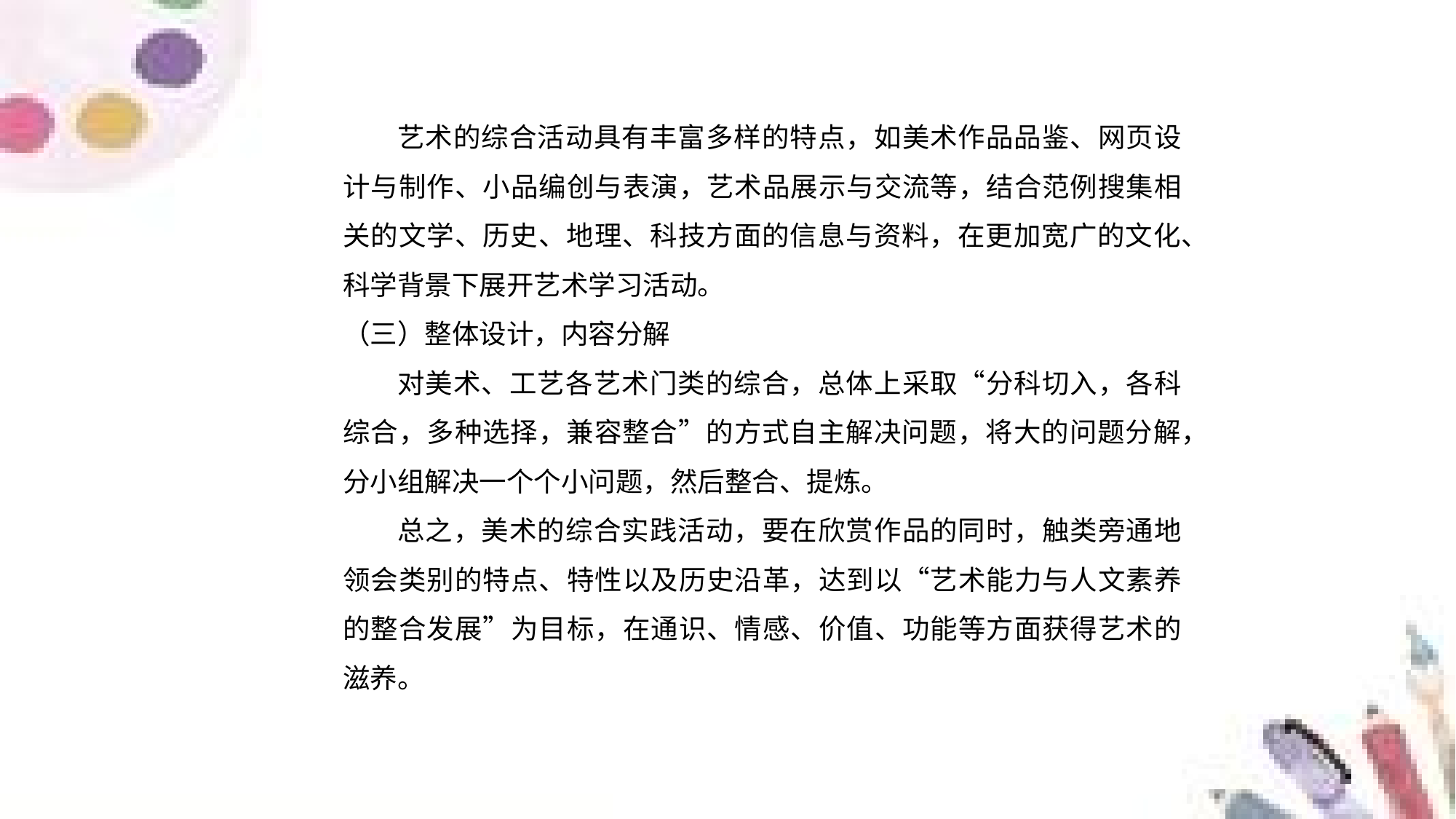

艺术的综合活动具有丰富多样的特点，如美术作品品鉴、网页设计与制作、小品编创与表演，艺术品展示与交流等，结合范例搜集相关的文学、历史、地理、科技方面的信息与资料，在更加宽广的文化、科学背景下展开艺术学习活动。
（三）整体设计，内容分解
对美术、工艺各艺术门类的综合，总体上采取“分科切入，各科综合，多种选择，兼容整合”的方式自主解决问题，将大的问题分解，分小组解决一个个小问题，然后整合、提炼。
总之，美术的综合实践活动，要在欣赏作品的同时，触类旁通地领会类别的特点、特性以及历史沿革，达到以“艺术能力与人文素养的整合发展”为目标，在通识、情感、价值、功能等方面获得艺术的滋养。
7